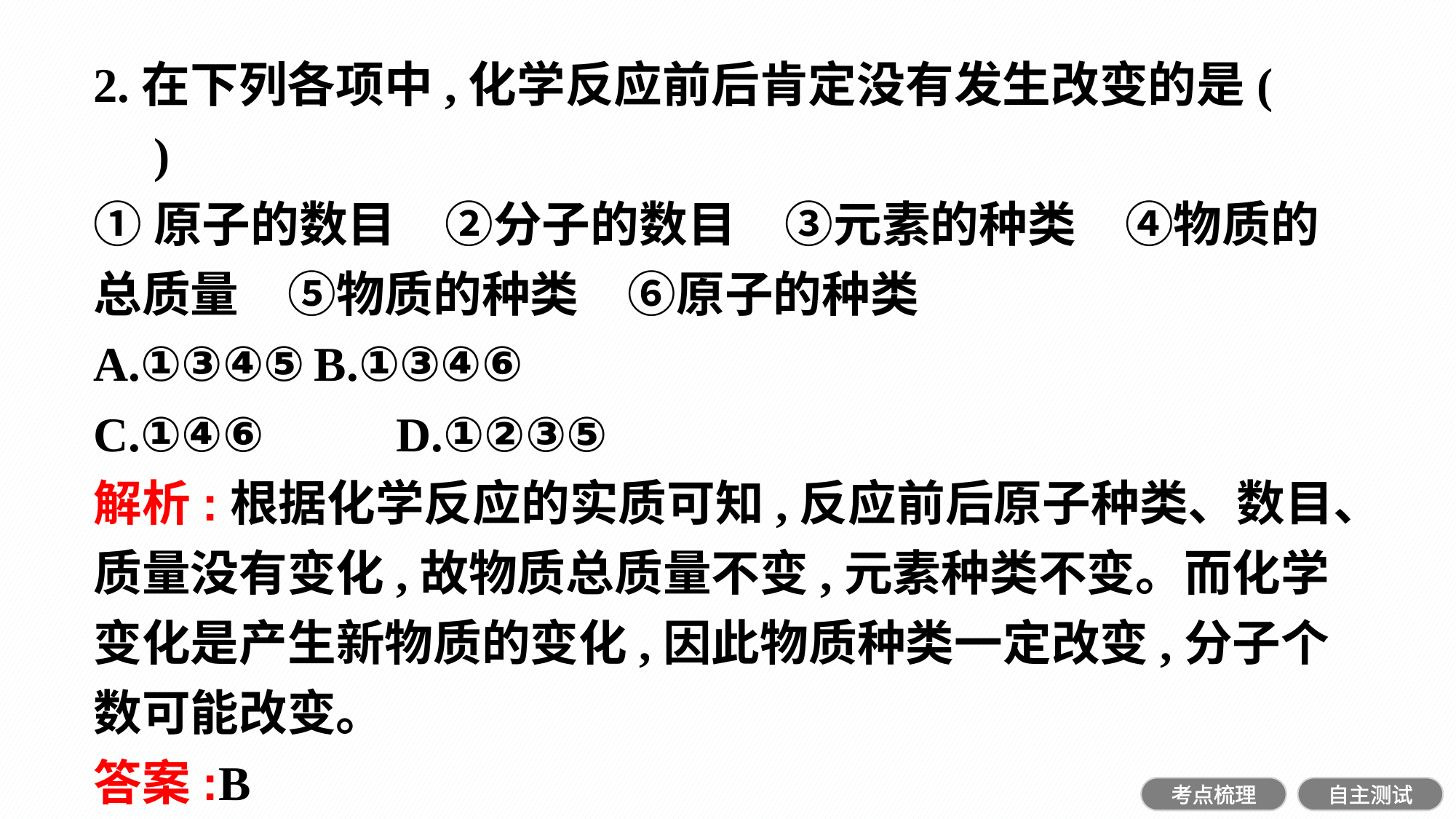

2.在下列各项中,化学反应前后肯定没有发生改变的是(　　)
①原子的数目　②分子的数目　③元素的种类　④物质的总质量　⑤物质的种类　⑥原子的种类
A.①③④⑤	B.①③④⑥
C.①④⑥		D.①②③⑤
解析:根据化学反应的实质可知,反应前后原子种类、数目、质量没有变化,故物质总质量不变,元素种类不变。而化学变化是产生新物质的变化,因此物质种类一定改变,分子个数可能改变。
答案:B